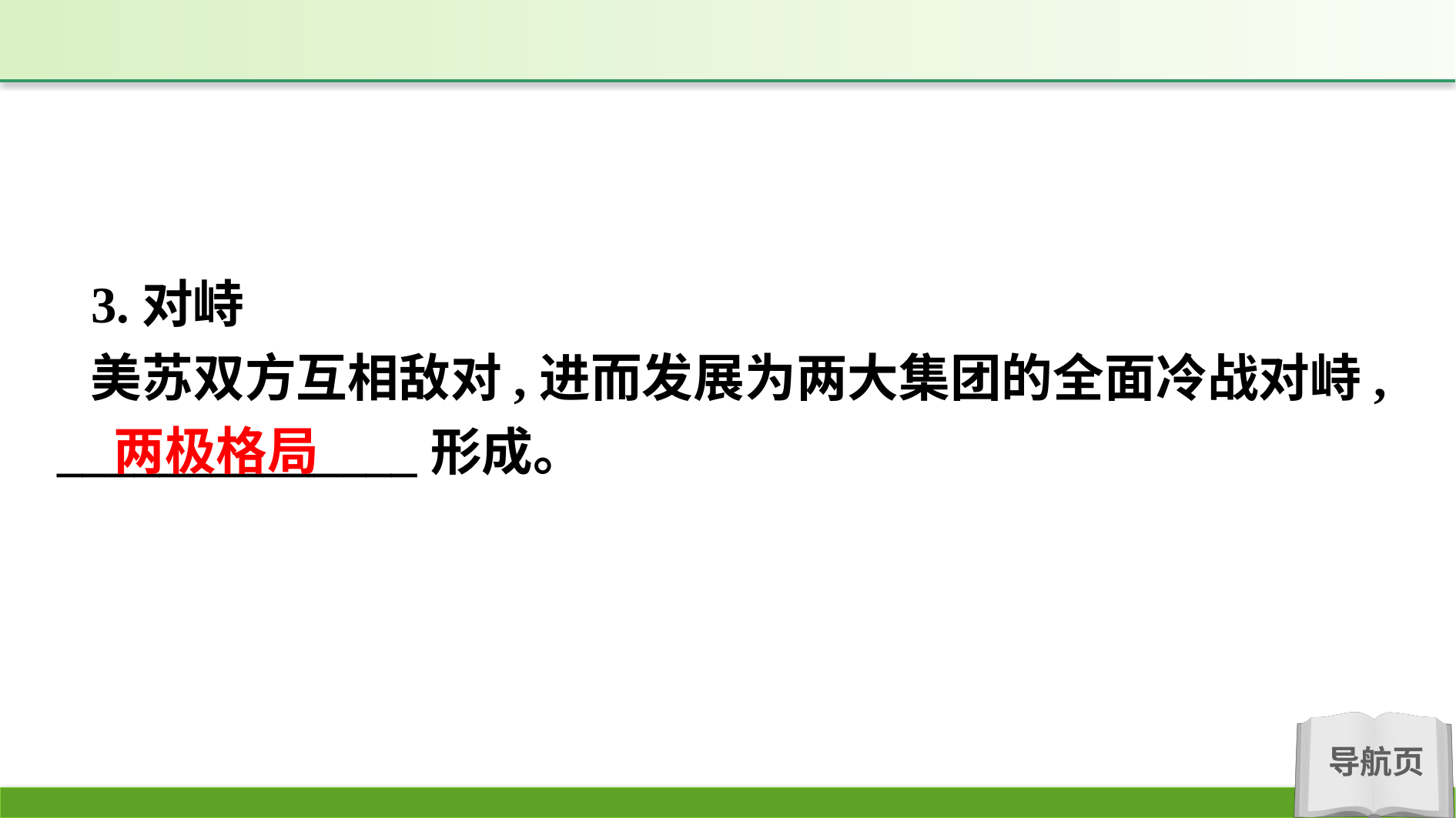

3.对峙
美苏双方互相敌对,进而发展为两大集团的全面冷战对峙, ______________形成。
两极格局